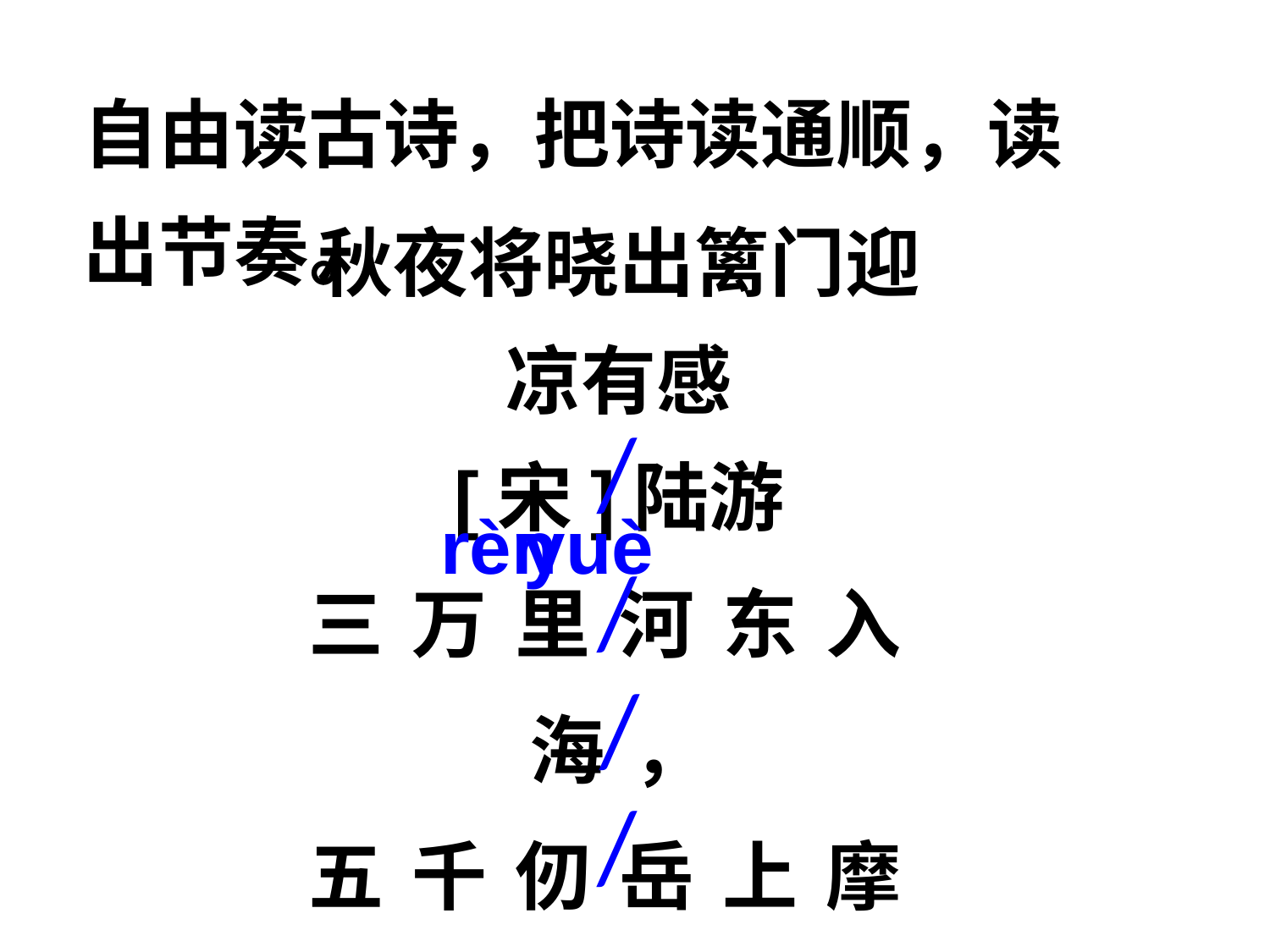

自由读古诗，把诗读通顺，读出节奏。
秋夜将晓出篱门迎凉有感
[宋]陆游
三万里河东入海，
五千仞岳上摩天。
遗民泪尽胡尘里，
南望王师又一年。
/
rèn
yuè
/
/
/